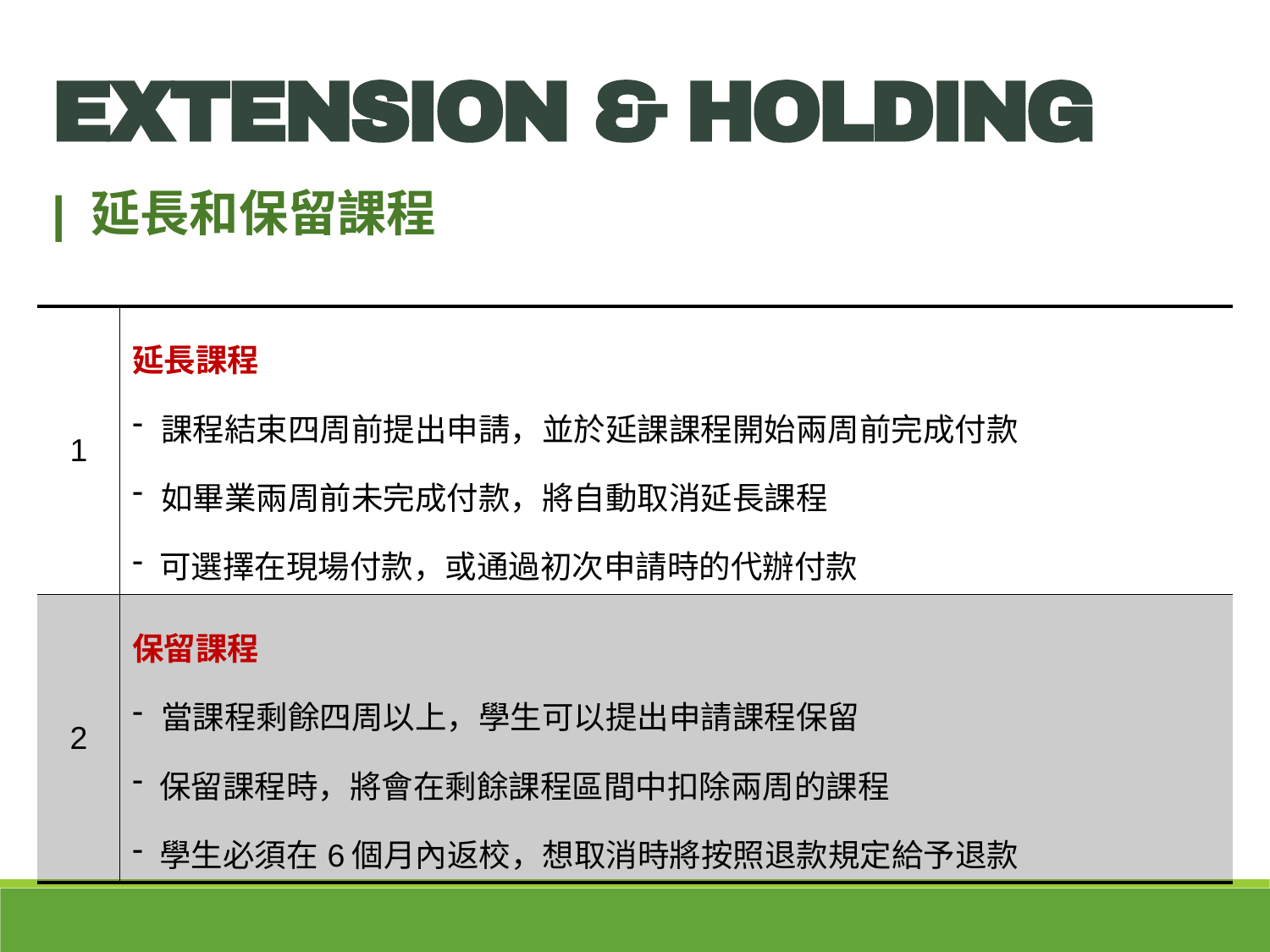

Extension & holding
| 延長和保留課程
| 1 | 延長課程 課程結束四周前提出申請，並於延課課程開始兩周前完成付款 如畢業兩周前未完成付款，將自動取消延長課程 可選擇在現場付款，或通過初次申請時的代辦付款 |
| --- | --- |
| 2 | 保留課程 當課程剩餘四周以上，學生可以提出申請課程保留 保留課程時，將會在剩餘課程區間中扣除兩周的課程 學生必須在6個月內返校，想取消時將按照退款規定給予退款 |